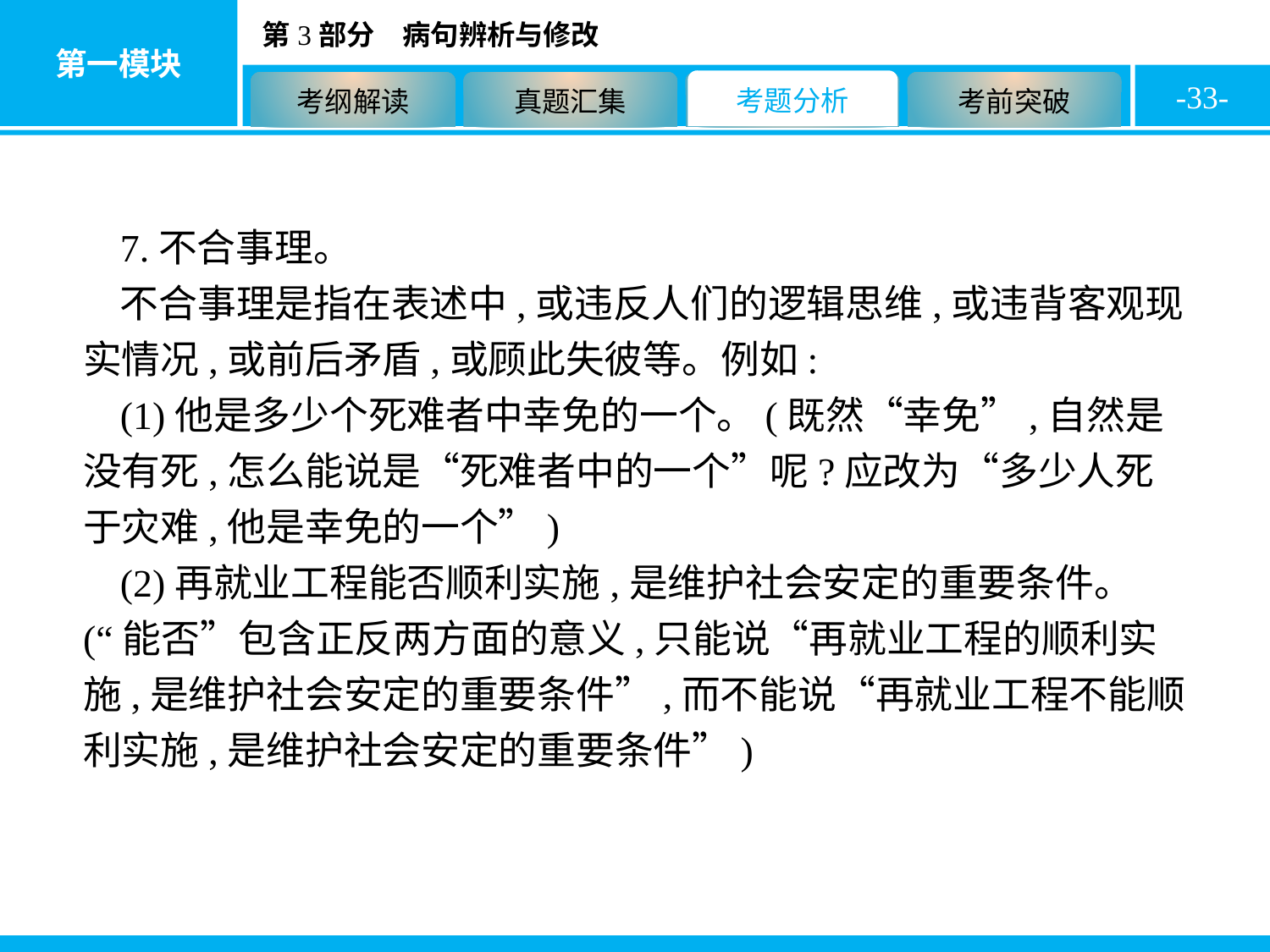

-33-
7.不合事理。
不合事理是指在表述中,或违反人们的逻辑思维,或违背客观现实情况,或前后矛盾,或顾此失彼等。例如:
(1)他是多少个死难者中幸免的一个。(既然“幸免”,自然是没有死,怎么能说是“死难者中的一个”呢?应改为“多少人死于灾难,他是幸免的一个”)
(2)再就业工程能否顺利实施,是维护社会安定的重要条件。(“能否”包含正反两方面的意义,只能说“再就业工程的顺利实施,是维护社会安定的重要条件”,而不能说“再就业工程不能顺利实施,是维护社会安定的重要条件”)